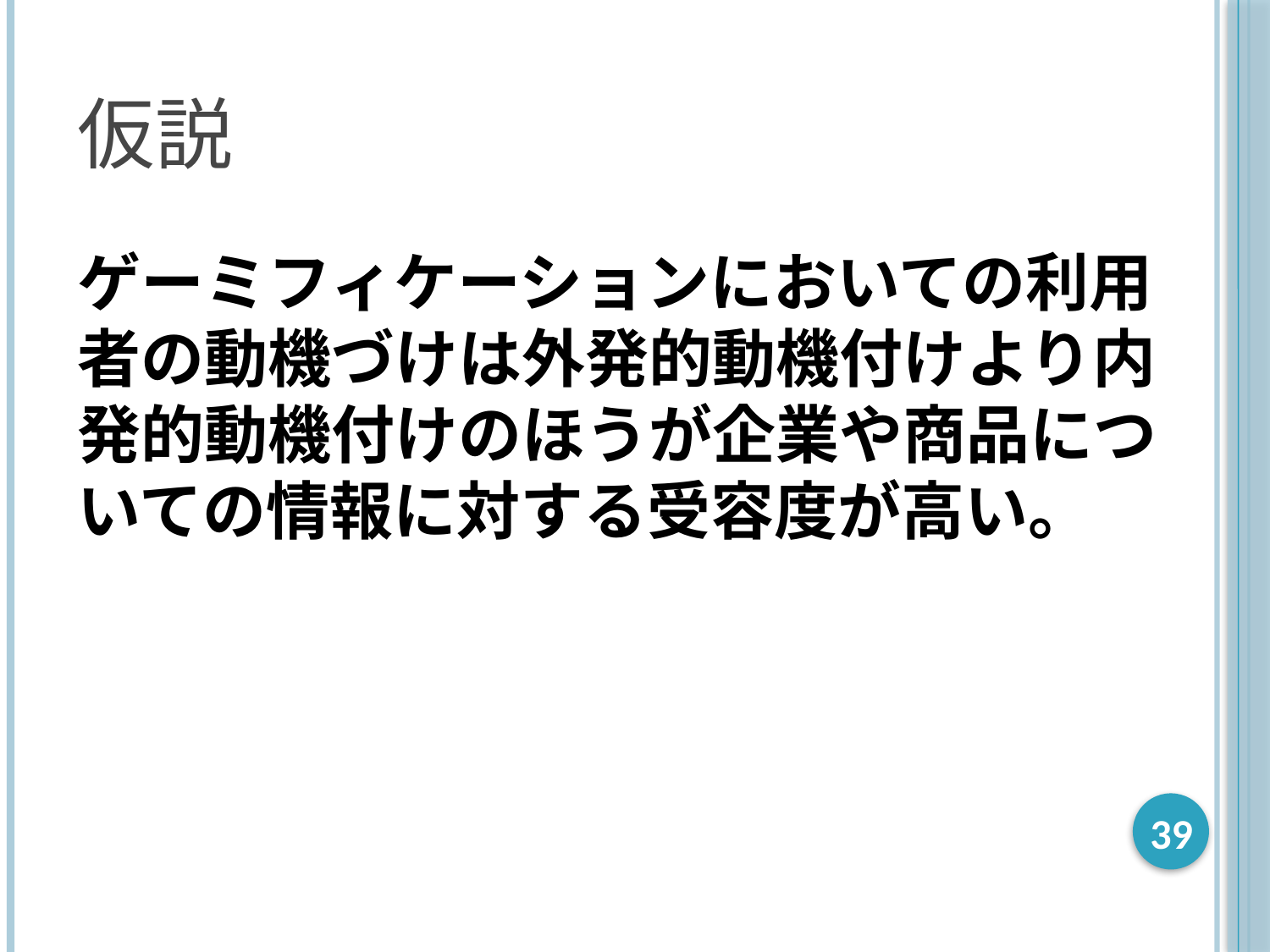

# 仮説
ゲーミフィケーションにおいての利用者の動機づけは外発的動機付けより内発的動機付けのほうが企業や商品についての情報に対する受容度が高い。

39